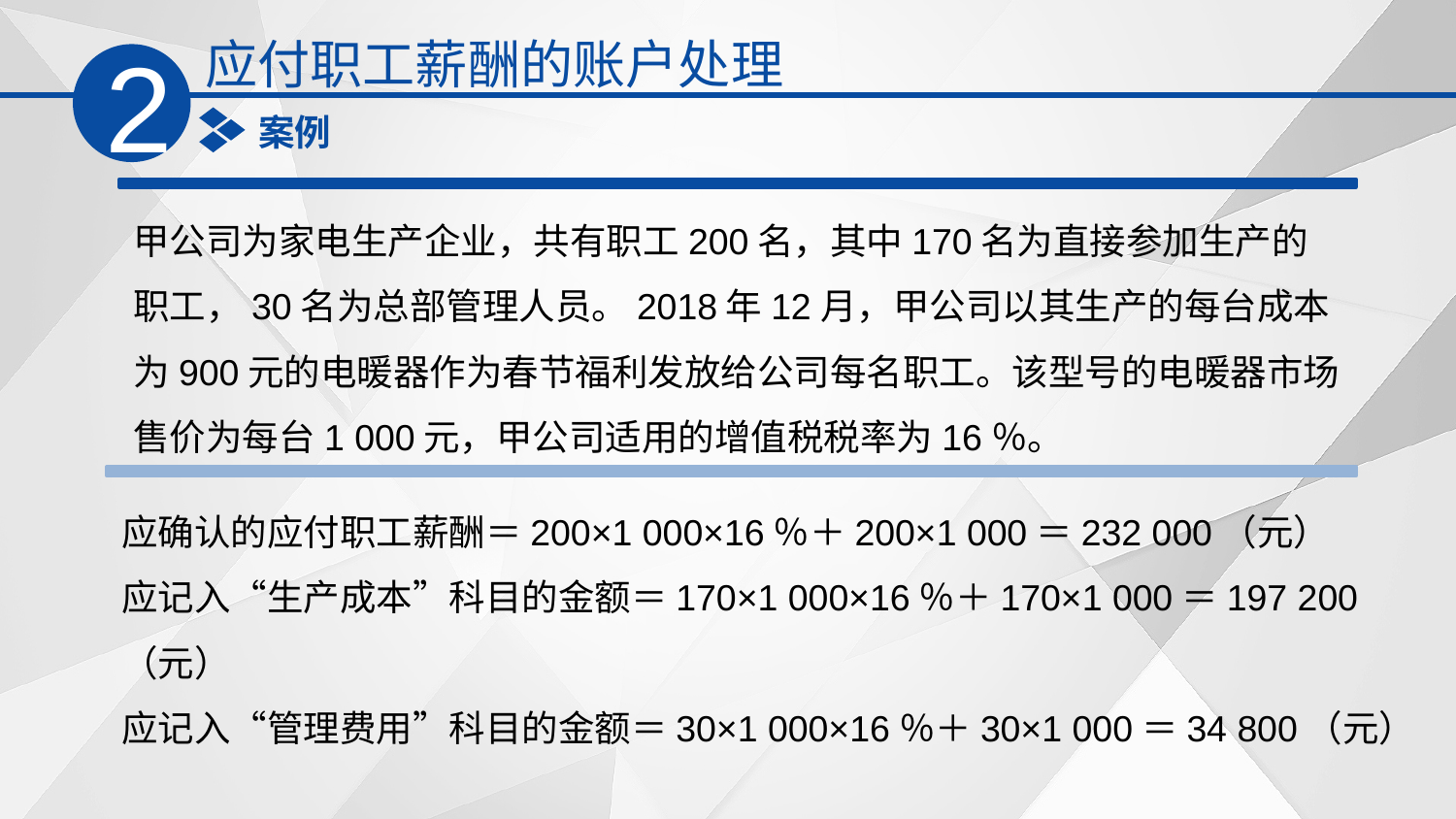

应付职工薪酬的账户处理
2

案例

甲公司为家电生产企业，共有职工200名，其中170名为直接参加生产的职工，30名为总部管理人员。2018年12月，甲公司以其生产的每台成本为900元的电暖器作为春节福利发放给公司每名职工。该型号的电暖器市场售价为每台1 000元，甲公司适用的增值税税率为16％。

应确认的应付职工薪酬＝200×1 000×16％＋200×1 000＝232 000（元）
应记入‌“生产成本‌”科目的金额＝170×1 000×16％＋170×1 000＝197 200（元）
应记入‌“管理费用‌”科目的金额＝30×1 000×16％＋30×1 000＝34 800（元）